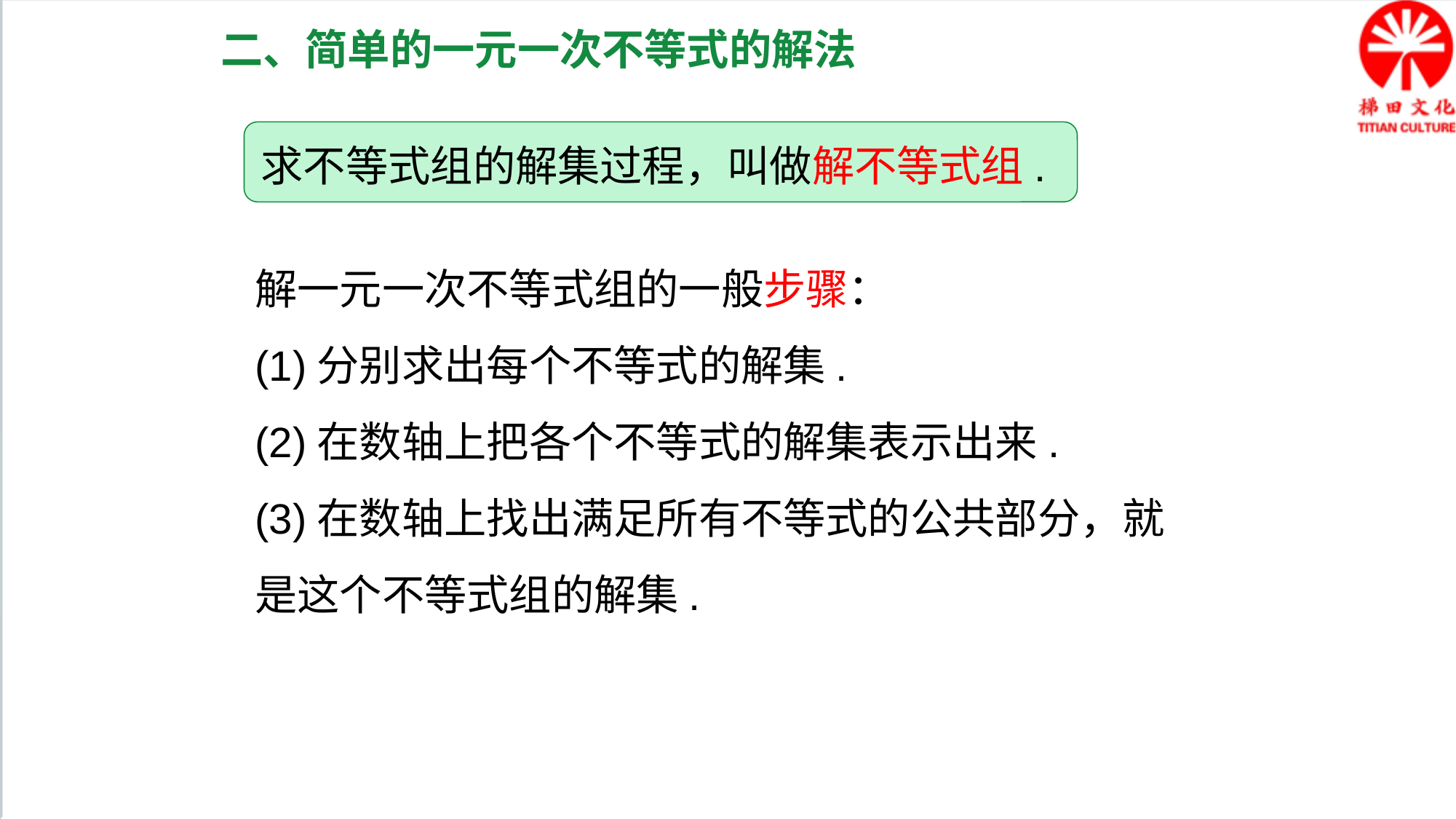

二、简单的一元一次不等式的解法
求不等式组的解集过程，叫做解不等式组.

解一元一次不等式组的一般步骤：
(1)分别求出每个不等式的解集.
(2)在数轴上把各个不等式的解集表示出来.
(3)在数轴上找出满足所有不等式的公共部分，就是这个不等式组的解集.